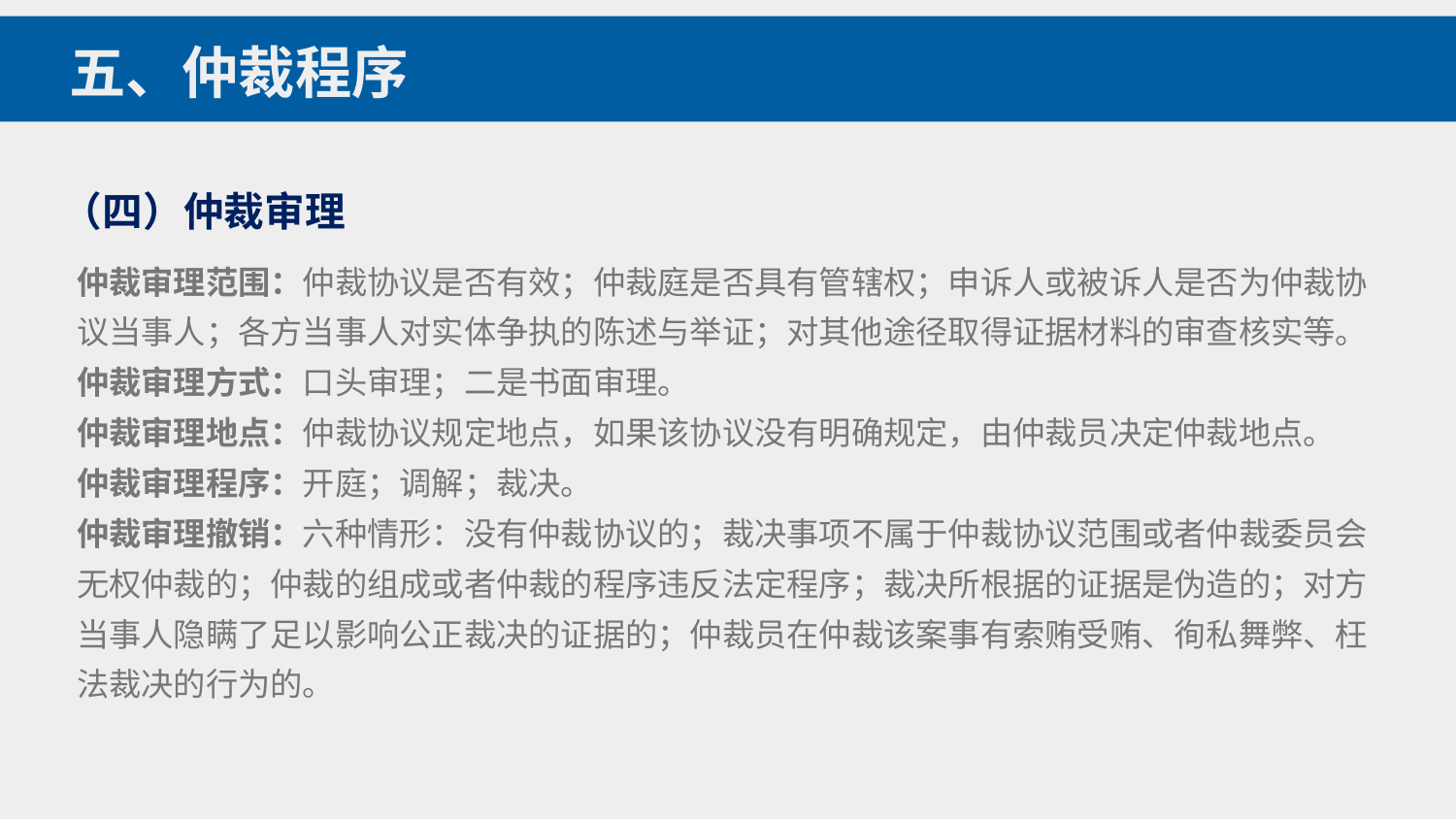

五、仲裁程序
（四）仲裁审理
仲裁审理范围：仲裁协议是否有效；仲裁庭是否具有管辖权；申诉人或被诉人是否为仲裁协议当事人；各方当事人对实体争执的陈述与举证；对其他途径取得证据材料的审查核实等。
仲裁审理方式：口头审理；二是书面审理。
仲裁审理地点：仲裁协议规定地点，如果该协议没有明确规定，由仲裁员决定仲裁地点。
仲裁审理程序：开庭；调解；裁决。
仲裁审理撤销：六种情形：没有仲裁协议的；裁决事项不属于仲裁协议范围或者仲裁委员会无权仲裁的；仲裁的组成或者仲裁的程序违反法定程序；裁决所根据的证据是伪造的；对方当事人隐瞒了足以影响公正裁决的证据的；仲裁员在仲裁该案事有索贿受贿、徇私舞弊、枉法裁决的行为的。